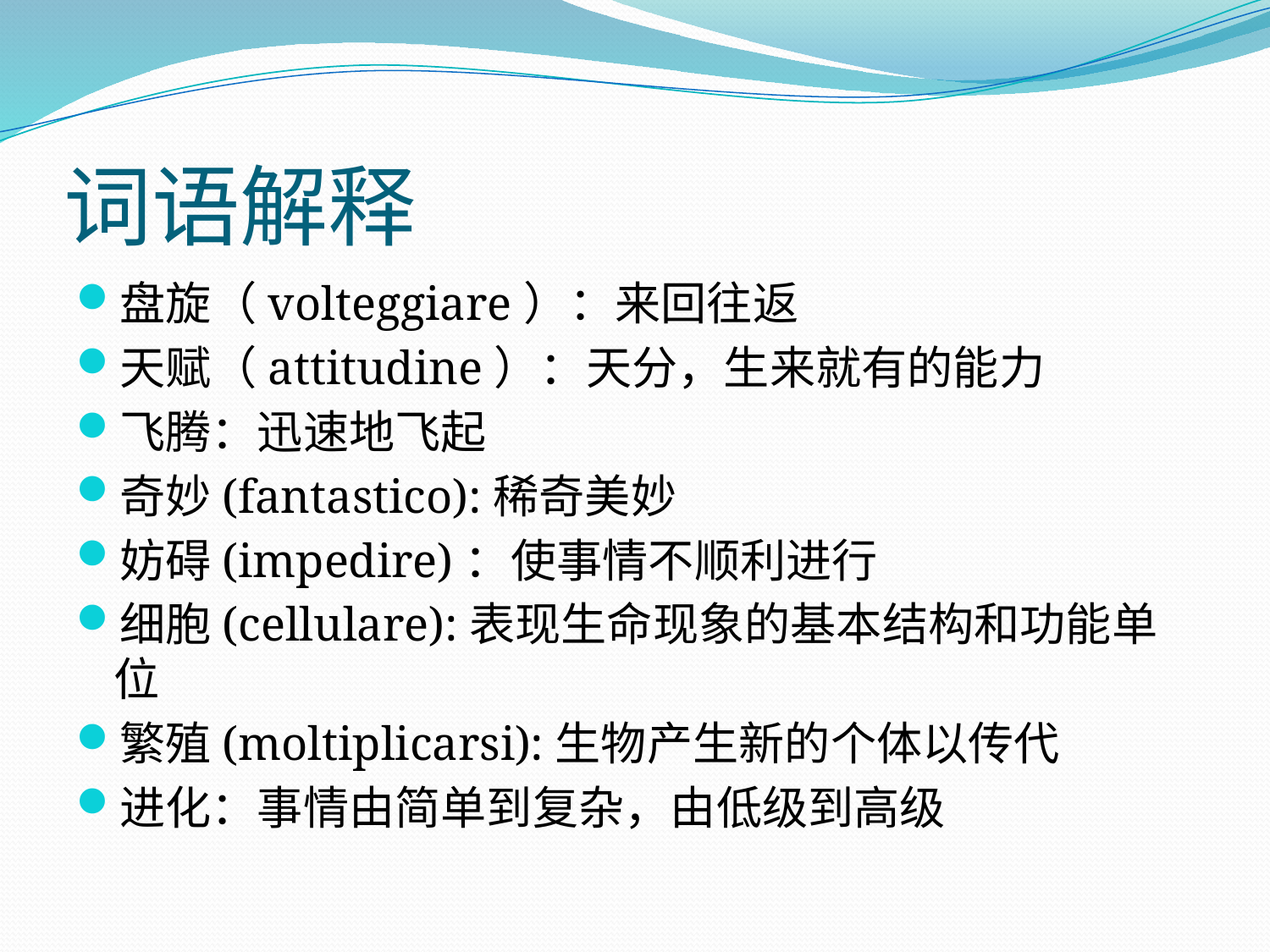

# 词语解释
盘旋（volteggiare）：来回往返
天赋（attitudine）：天分，生来就有的能力
飞腾：迅速地飞起
奇妙(fantastico):稀奇美妙
妨碍(impedire)：使事情不顺利进行
细胞(cellulare):表现生命现象的基本结构和功能单位
繁殖(moltiplicarsi):生物产生新的个体以传代
进化：事情由简单到复杂，由低级到高级